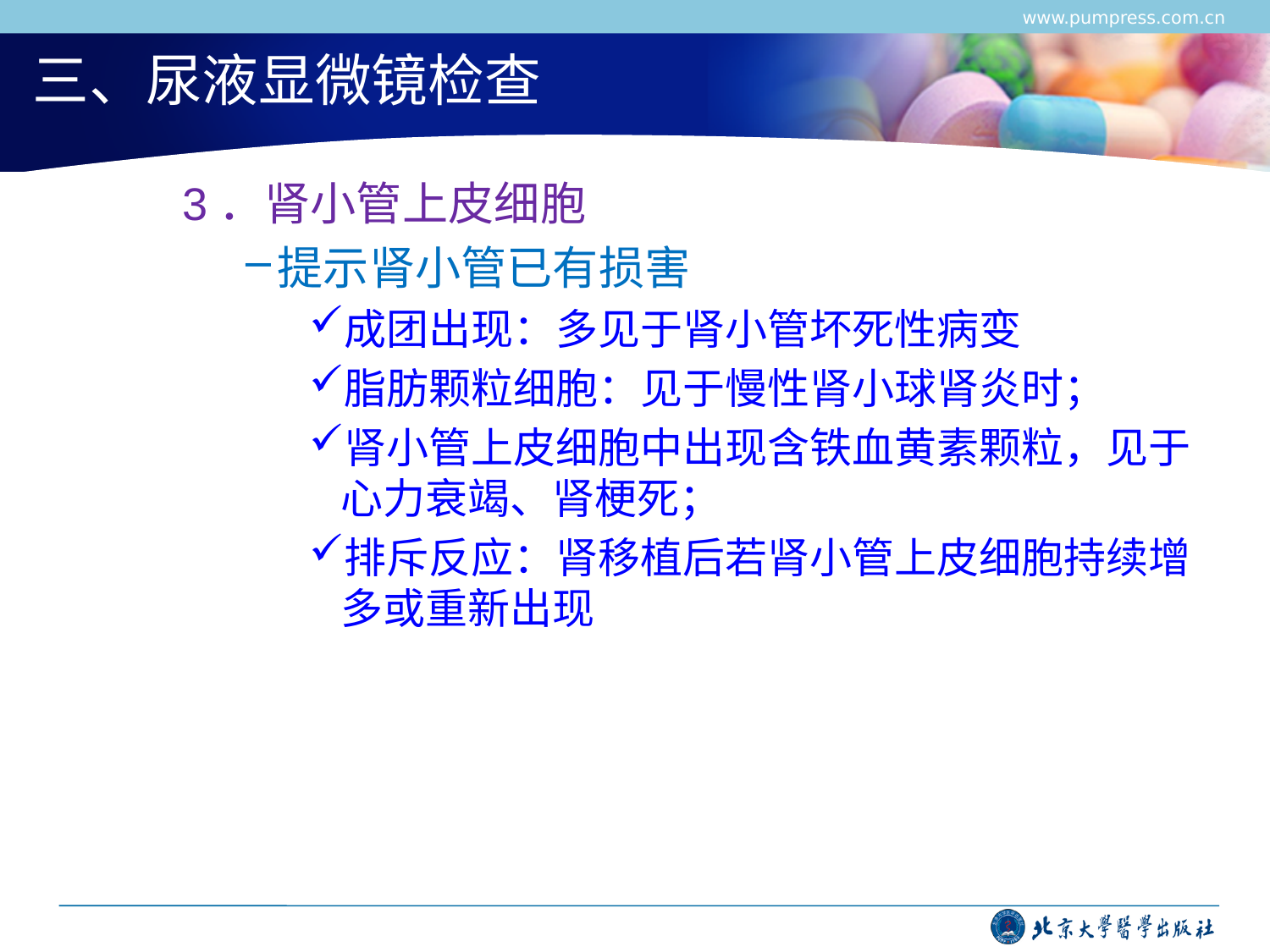

www.pumpress.com.cn
# 三、尿液显微镜检查
3．肾小管上皮细胞
提示肾小管已有损害
成团出现：多见于肾小管坏死性病变
脂肪颗粒细胞：见于慢性肾小球肾炎时；
肾小管上皮细胞中出现含铁血黄素颗粒，见于心力衰竭、肾梗死；
排斥反应：肾移植后若肾小管上皮细胞持续增多或重新出现